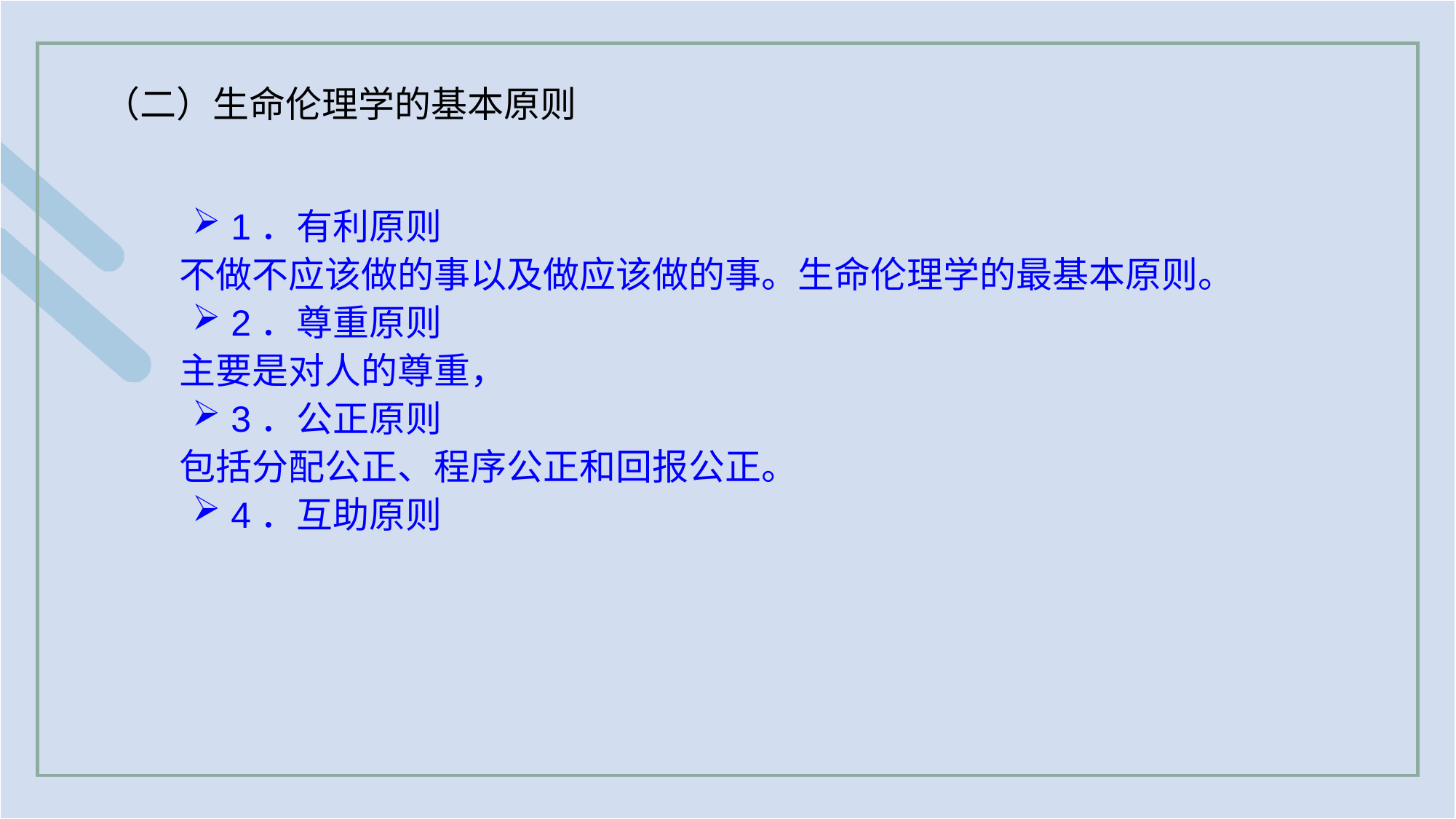

（二）生命伦理学的基本原则
1．有利原则
不做不应该做的事以及做应该做的事。生命伦理学的最基本原则。
2．尊重原则
主要是对人的尊重，
3．公正原则
包括分配公正、程序公正和回报公正。
4．互助原则